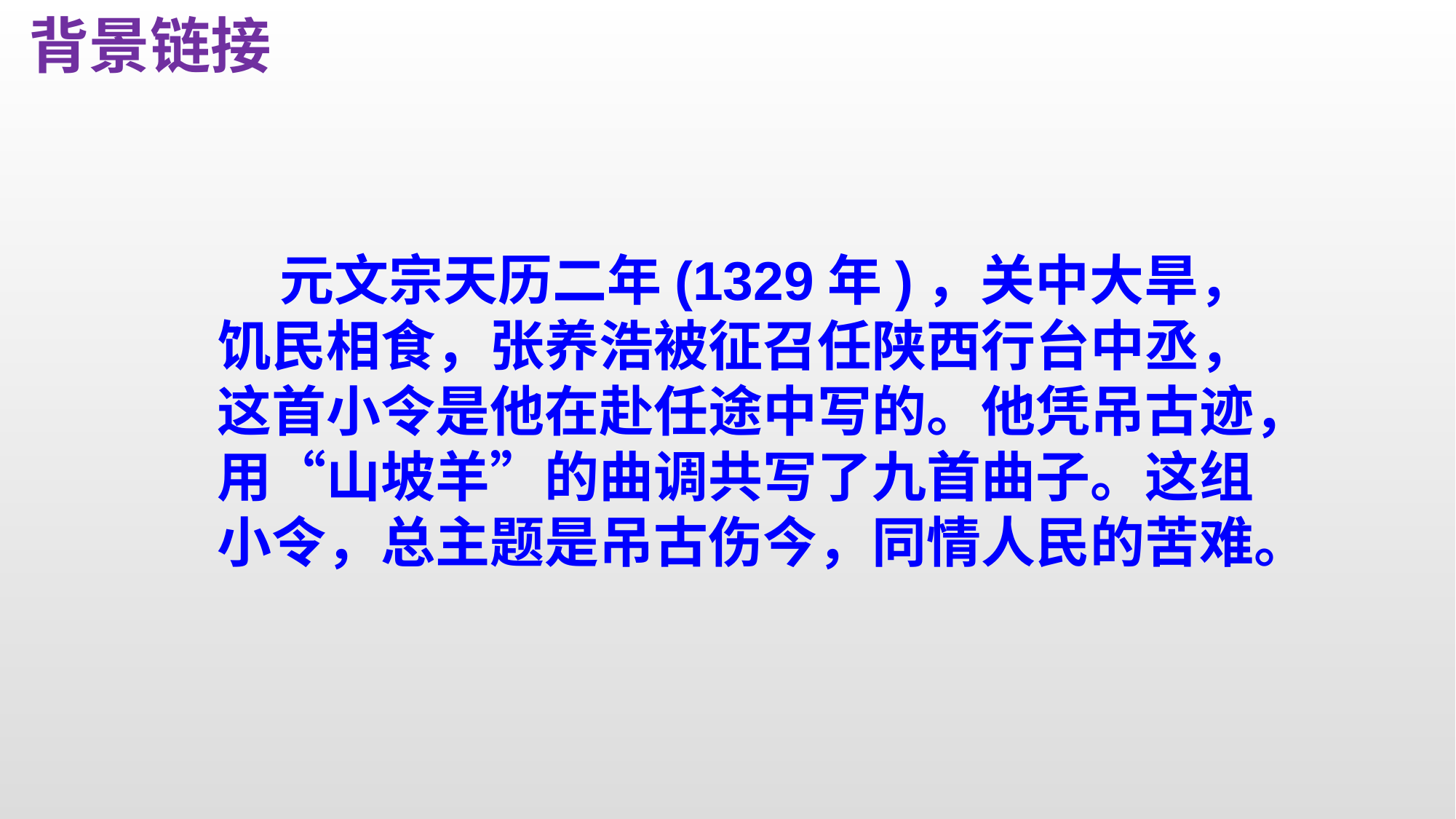

背景链接
    元文宗天历二年(1329年)，关中大旱，饥民相食，张养浩被征召任陕西行台中丞，这首小令是他在赴任途中写的。他凭吊古迹，用“山坡羊”的曲调共写了九首曲子。这组小令，总主题是吊古伤今，同情人民的苦难。